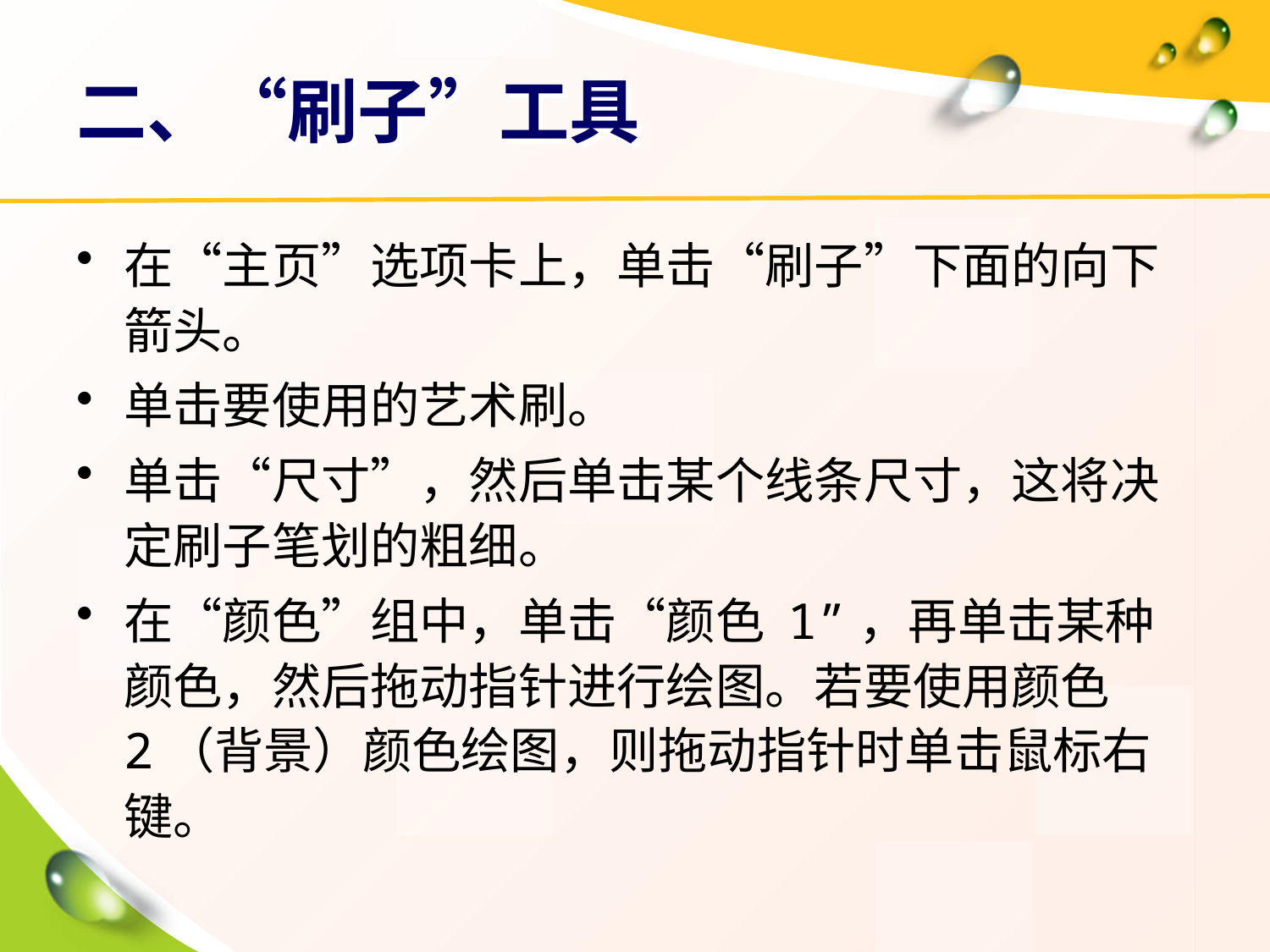

# 二、“刷子”工具
在“主页”选项卡上，单击“刷子”下面的向下箭头。
单击要使用的艺术刷。
单击“尺寸”，然后单击某个线条尺寸，这将决定刷子笔划的粗细。
在“颜色”组中，单击“颜色 1”，再单击某种颜色，然后拖动指针进行绘图。若要使用颜色 2（背景）颜色绘图，则拖动指针时单击鼠标右键。